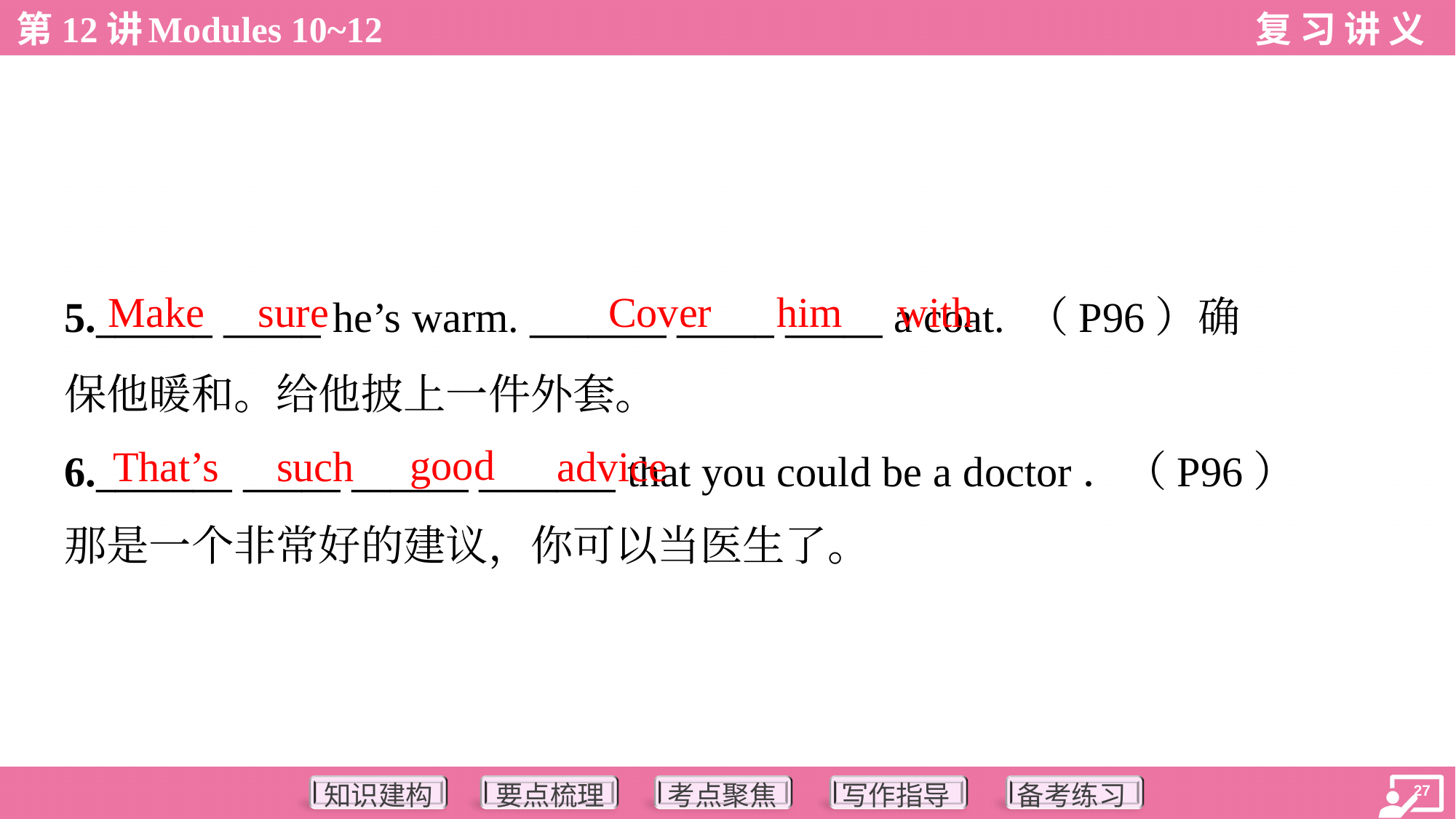

Make
sure
Cover
him
with
5.______ _____ he’s warm. _______ _____ _____ a coat. （P96）确
保他暖和。给他披上一件外套。
6._______ _____ ______ _______ that you could be a doctor．（P96）
那是一个非常好的建议，你可以当医生了。
good
That’s
such
advice